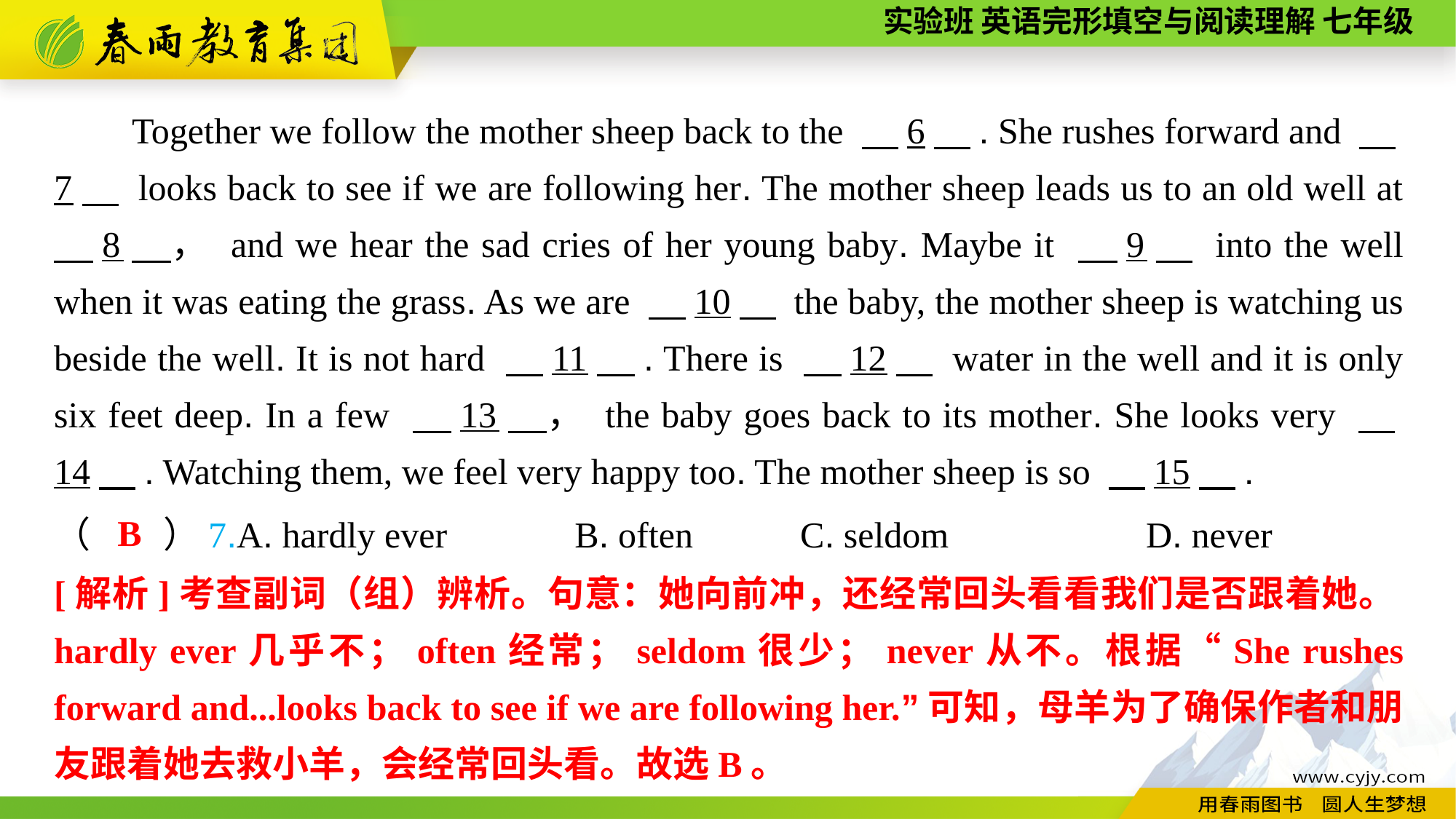

Together we follow the mother sheep back to the 　6　. She rushes forward and 　7　 looks back to see if we are following her. The mother sheep leads us to an old well at 　8　， and we hear the sad cries of her young baby. Maybe it 　9　 into the well when it was eating the grass. As we are 　10　 the baby, the mother sheep is watching us beside the well. It is not hard 　11　. There is 　12　 water in the well and it is only six feet deep. In a few 　13　， the baby goes back to its mother. She looks very 　14　. Watching them, we feel very happy too. The mother sheep is so 　15　.
B
（　　）7.A. hardly ever              B. often	          C. seldom		D. never
[解析]考查副词（组）辨析。句意：她向前冲，还经常回头看看我们是否跟着她。hardly ever几乎不；often经常；seldom很少；never从不。根据“She rushes forward and...looks back to see if we are following her.”可知，母羊为了确保作者和朋友跟着她去救小羊，会经常回头看。故选B。